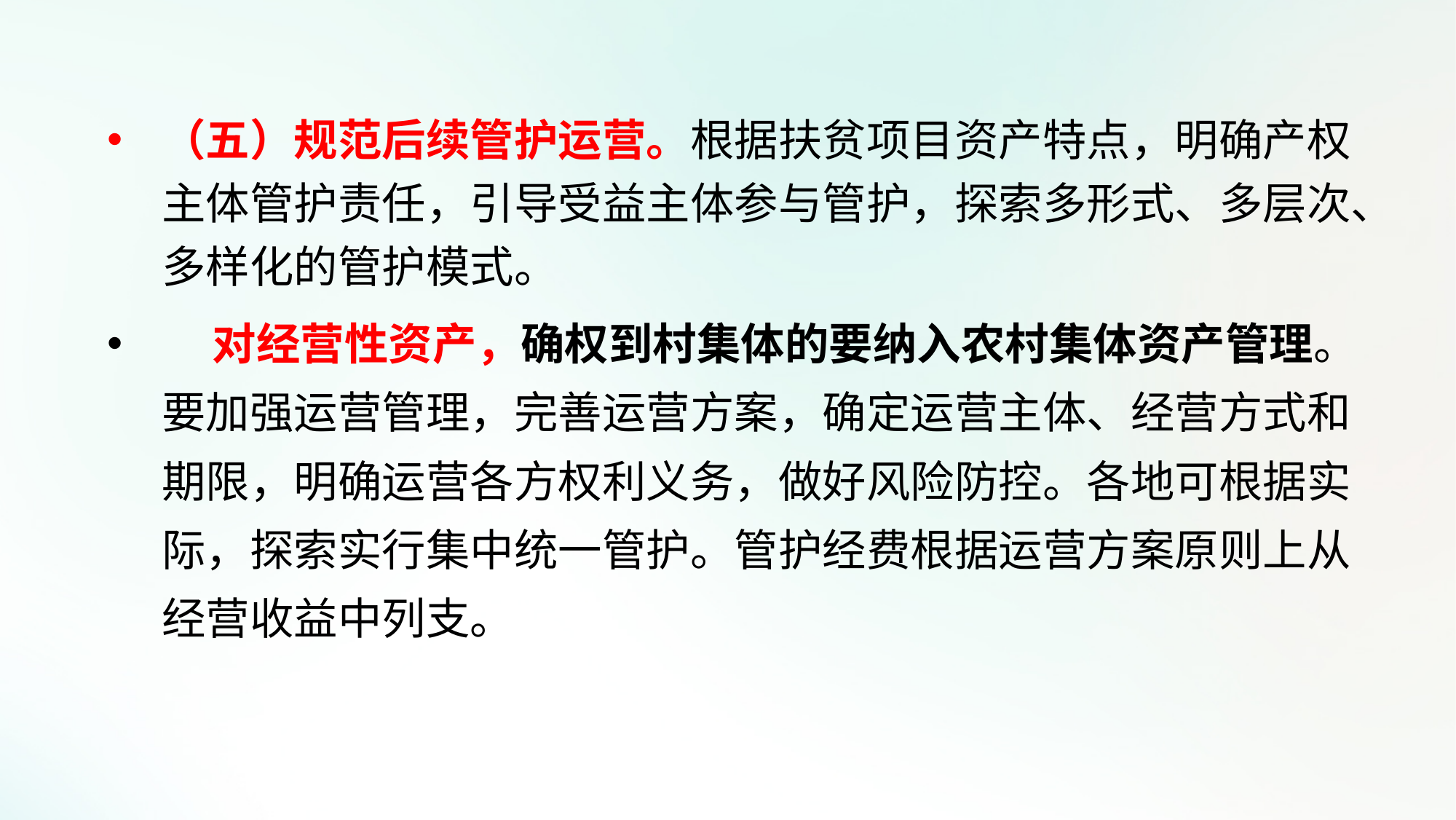

（五）规范后续管护运营。根据扶贫项目资产特点，明确产权主体管护责任，引导受益主体参与管护，探索多形式、多层次、多样化的管护模式。
    对经营性资产，确权到村集体的要纳入农村集体资产管理。要加强运营管理，完善运营方案，确定运营主体、经营方式和期限，明确运营各方权利义务，做好风险防控。各地可根据实际，探索实行集中统一管护。管护经费根据运营方案原则上从经营收益中列支。